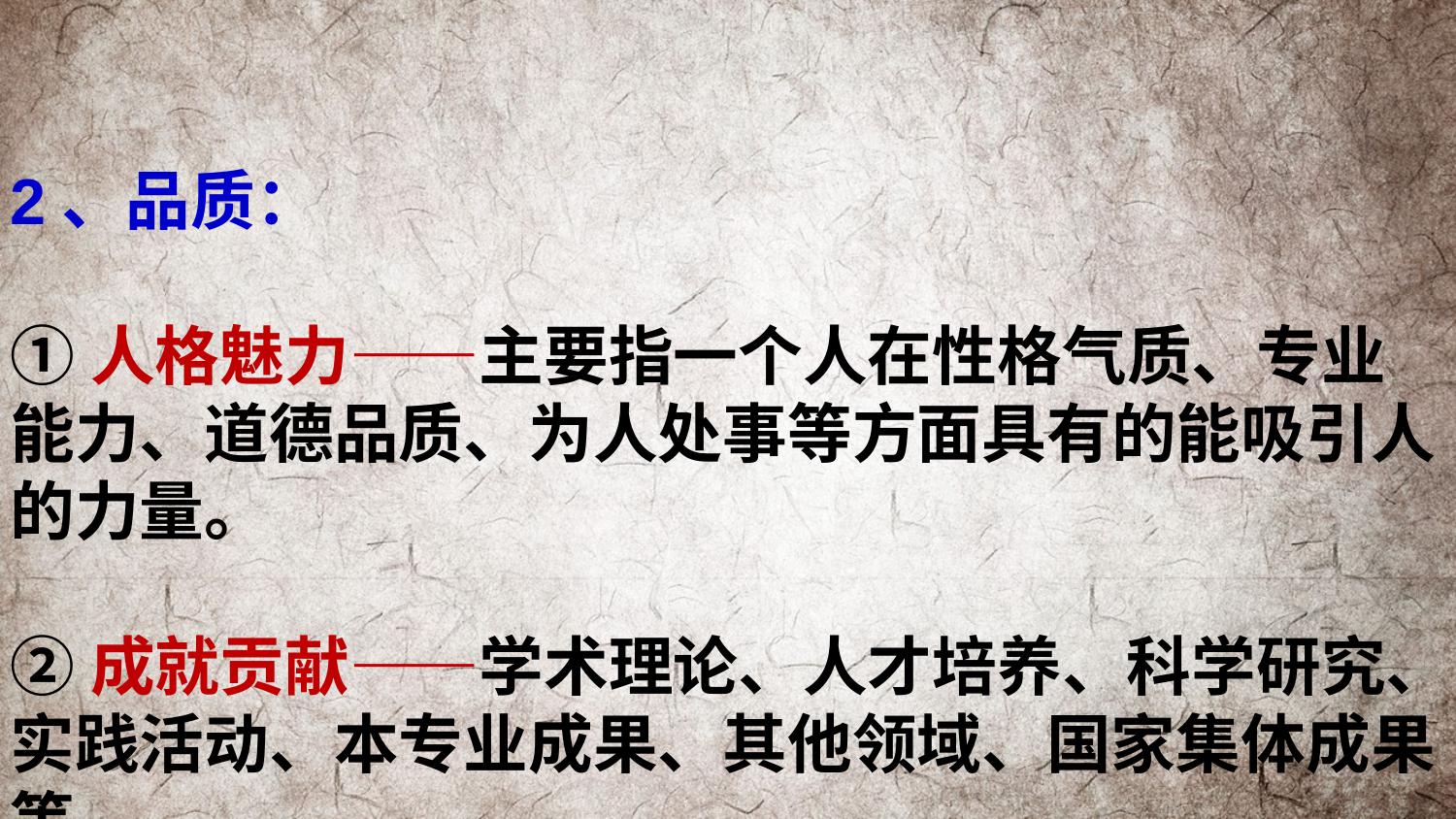

2、品质：

①人格魅力——主要指一个人在性格气质、专业能力、道德品质、为人处事等方面具有的能吸引人的力量。

②成就贡献——学术理论、人才培养、科学研究、实践活动、本专业成果、其他领域、国家集体成果等。

③优秀品质——思想性格、道德品质、行为言语、为人态度、人际关系（家人、他人）、家国情怀、集体意识、团队合作、勇气意志、人才培养、甘于寂寞、淡泊名利、坚持不懈等。